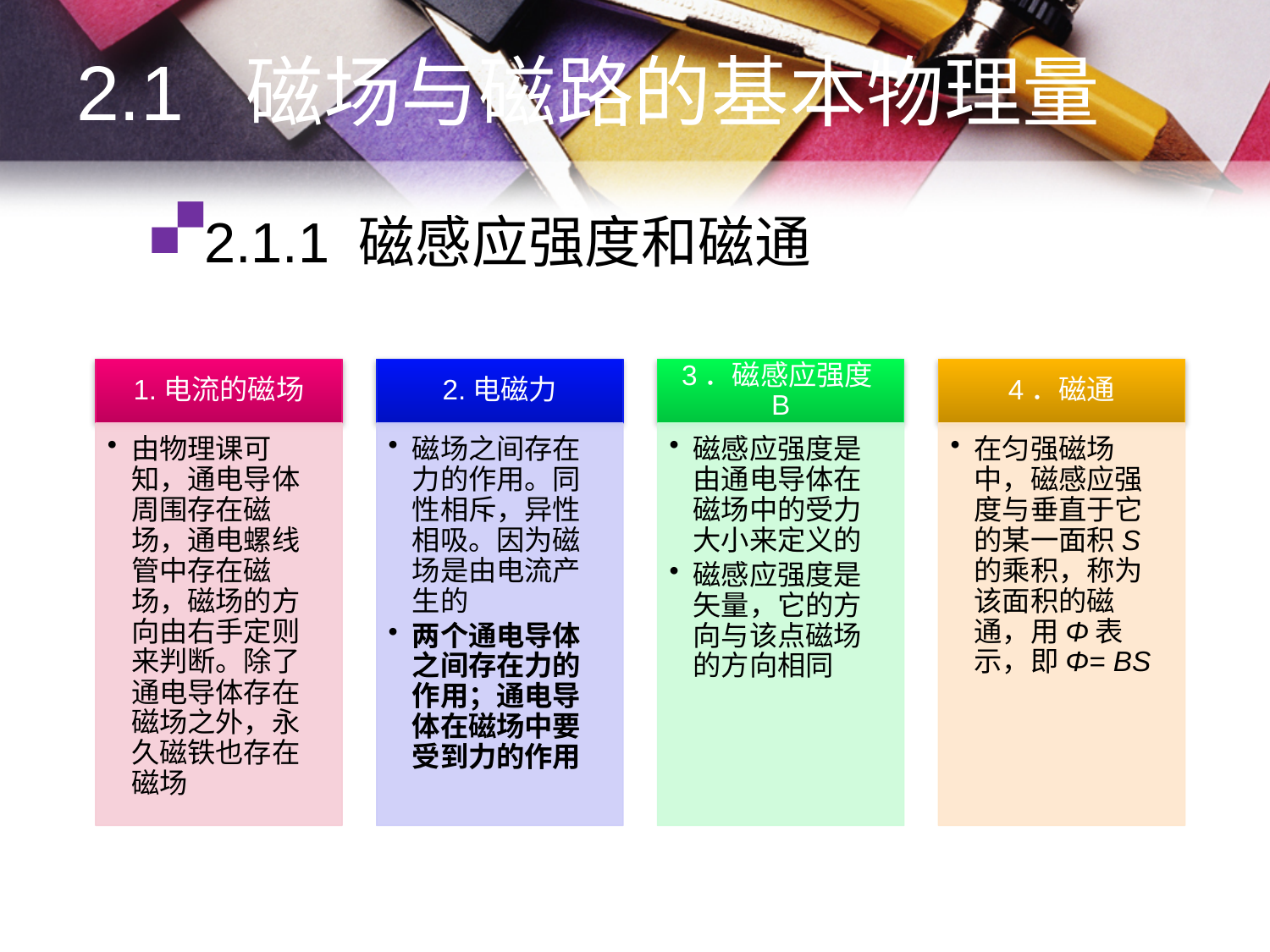

2.1  磁场与磁路的基本物理量
# 2.1.1 磁感应强度和磁通
1.电流的磁场
由物理课可知，通电导体周围存在磁场，通电螺线管中存在磁场，磁场的方向由右手定则来判断。除了通电导体存在磁场之外，永久磁铁也存在磁场
2.电磁力
磁场之间存在力的作用。同性相斥，异性相吸。因为磁场是由电流产生的
两个通电导体之间存在力的作用；通电导体在磁场中要受到力的作用
3．磁感应强度B
磁感应强度是由通电导体在磁场中的受力大小来定义的
磁感应强度是矢量，它的方向与该点磁场的方向相同
4．磁通
在匀强磁场中，磁感应强度与垂直于它的某一面积S的乘积，称为该面积的磁通，用Φ表示，即Φ= BS